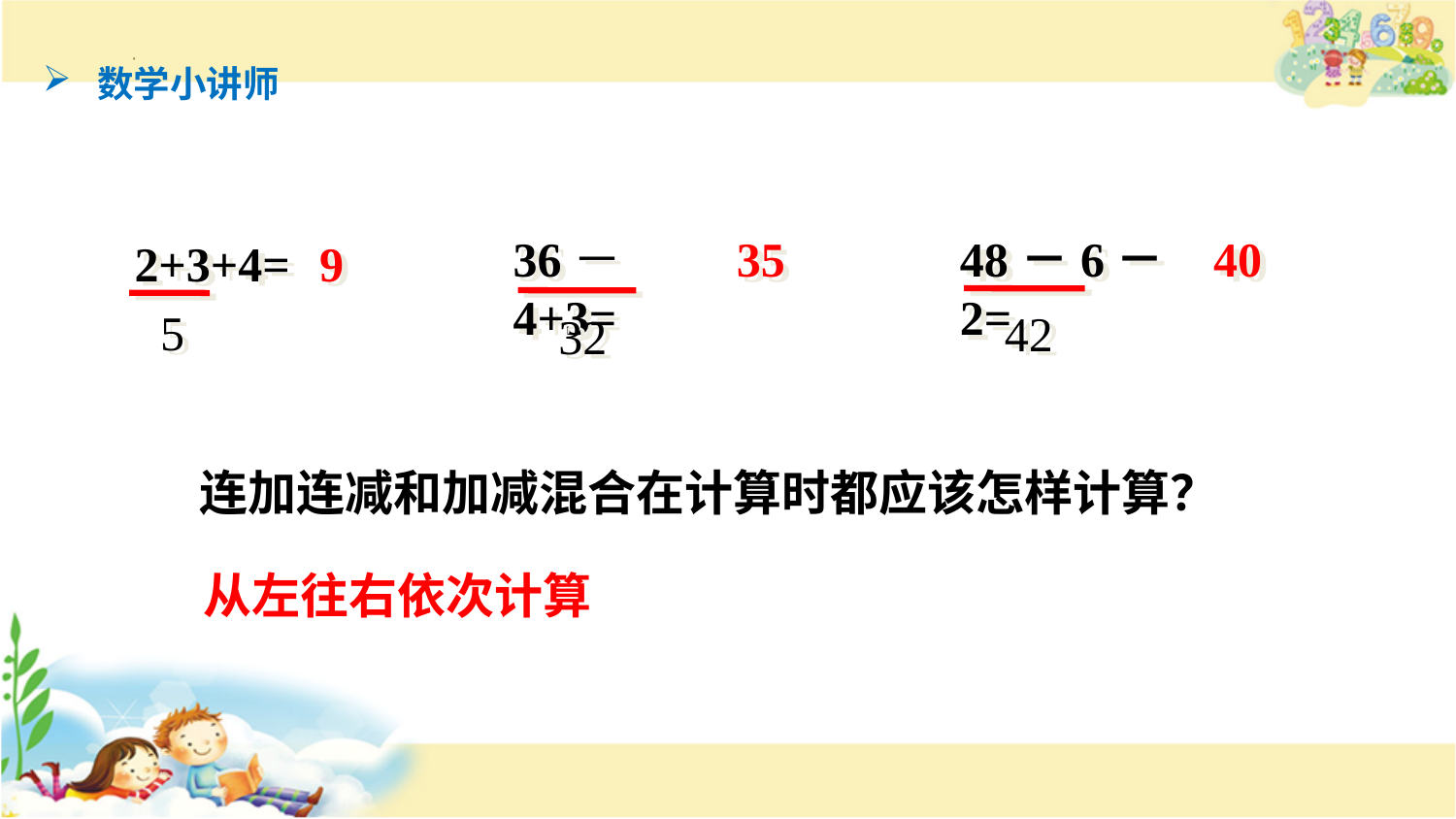

数学小讲师
36－4+3=
48－6－2=
40
35
2+3+4=
9

5
42
32
连加连减和加减混合在计算时都应该怎样计算？
从左往右依次计算